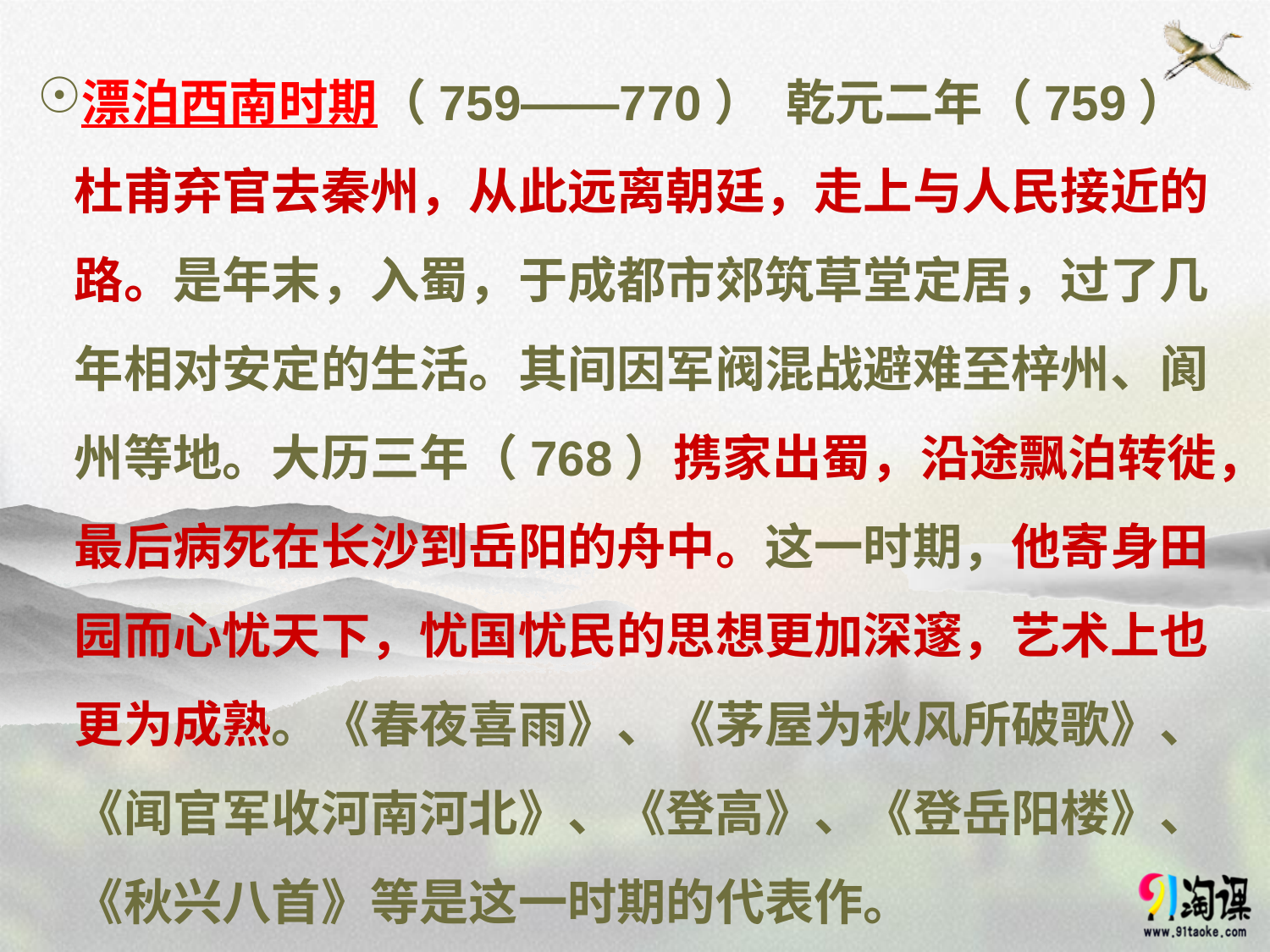

漂泊西南时期（759——770）  乾元二年（759）杜甫弃官去秦州，从此远离朝廷，走上与人民接近的路。是年末，入蜀，于成都市郊筑草堂定居，过了几年相对安定的生活。其间因军阀混战避难至梓州、阆州等地。大历三年（768）携家出蜀，沿途飘泊转徙，最后病死在长沙到岳阳的舟中。这一时期，他寄身田园而心忧天下，忧国忧民的思想更加深邃，艺术上也更为成熟。《春夜喜雨》、《茅屋为秋风所破歌》、《闻官军收河南河北》、《登高》、《登岳阳楼》、《秋兴八首》等是这一时期的代表作。